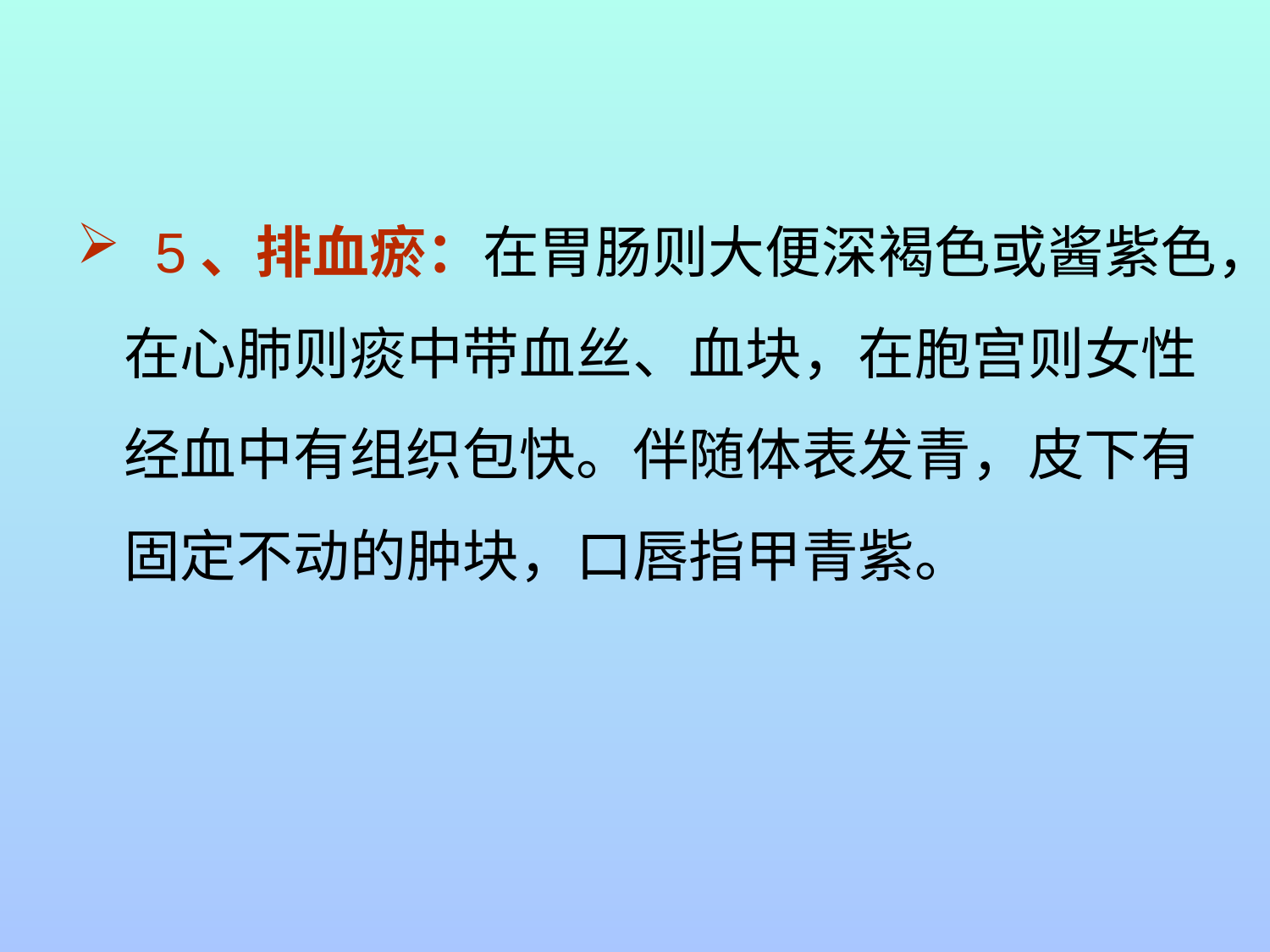

5、排血瘀：在胃肠则大便深褐色或酱紫色，在心肺则痰中带血丝、血块，在胞宫则女性经血中有组织包快。伴随体表发青，皮下有固定不动的肿块，口唇指甲青紫。